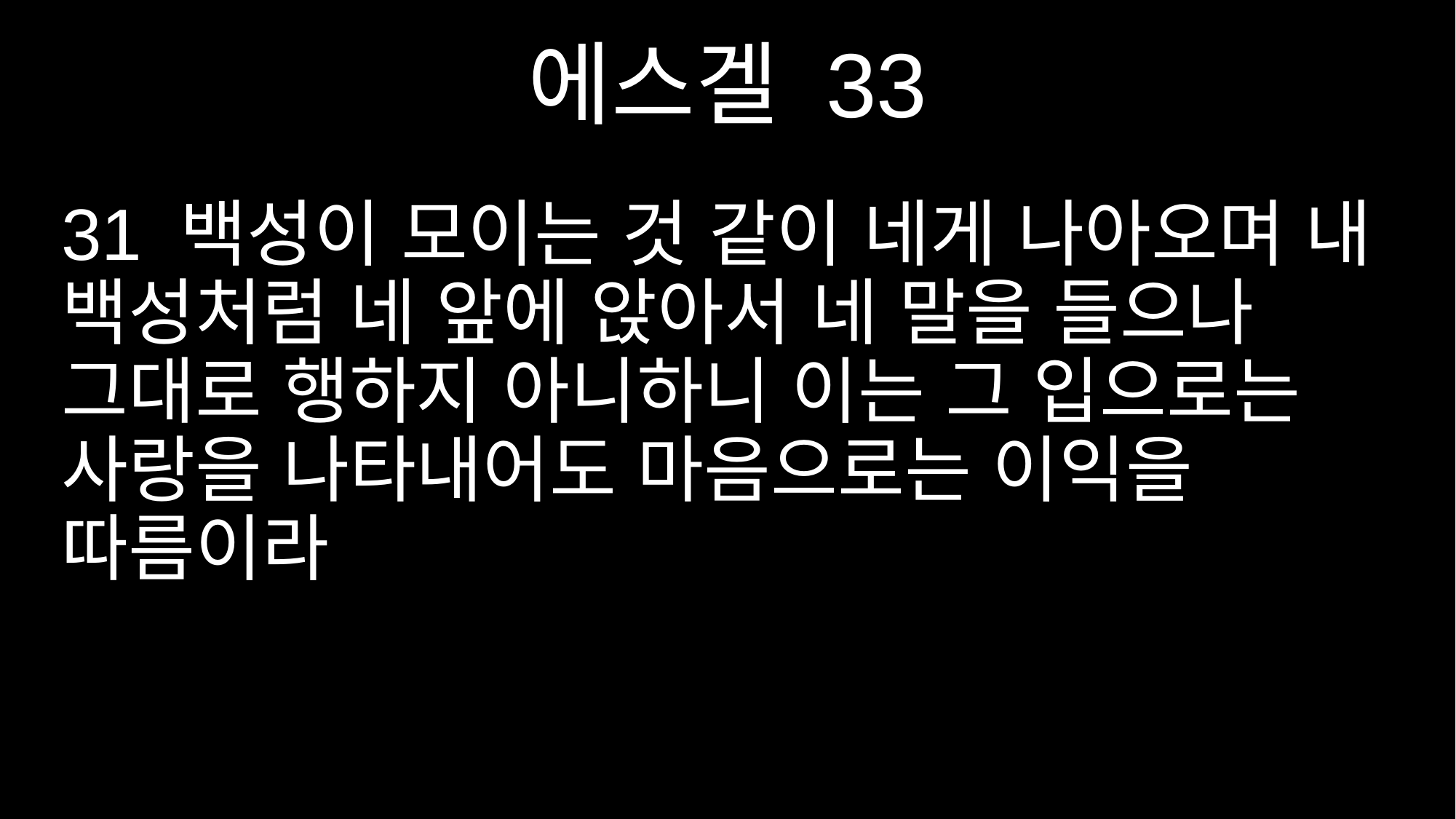

에스겔 33
31 백성이 모이는 것 같이 네게 나아오며 내 백성처럼 네 앞에 앉아서 네 말을 들으나 그대로 행하지 아니하니 이는 그 입으로는 사랑을 나타내어도 마음으로는 이익을 따름이라